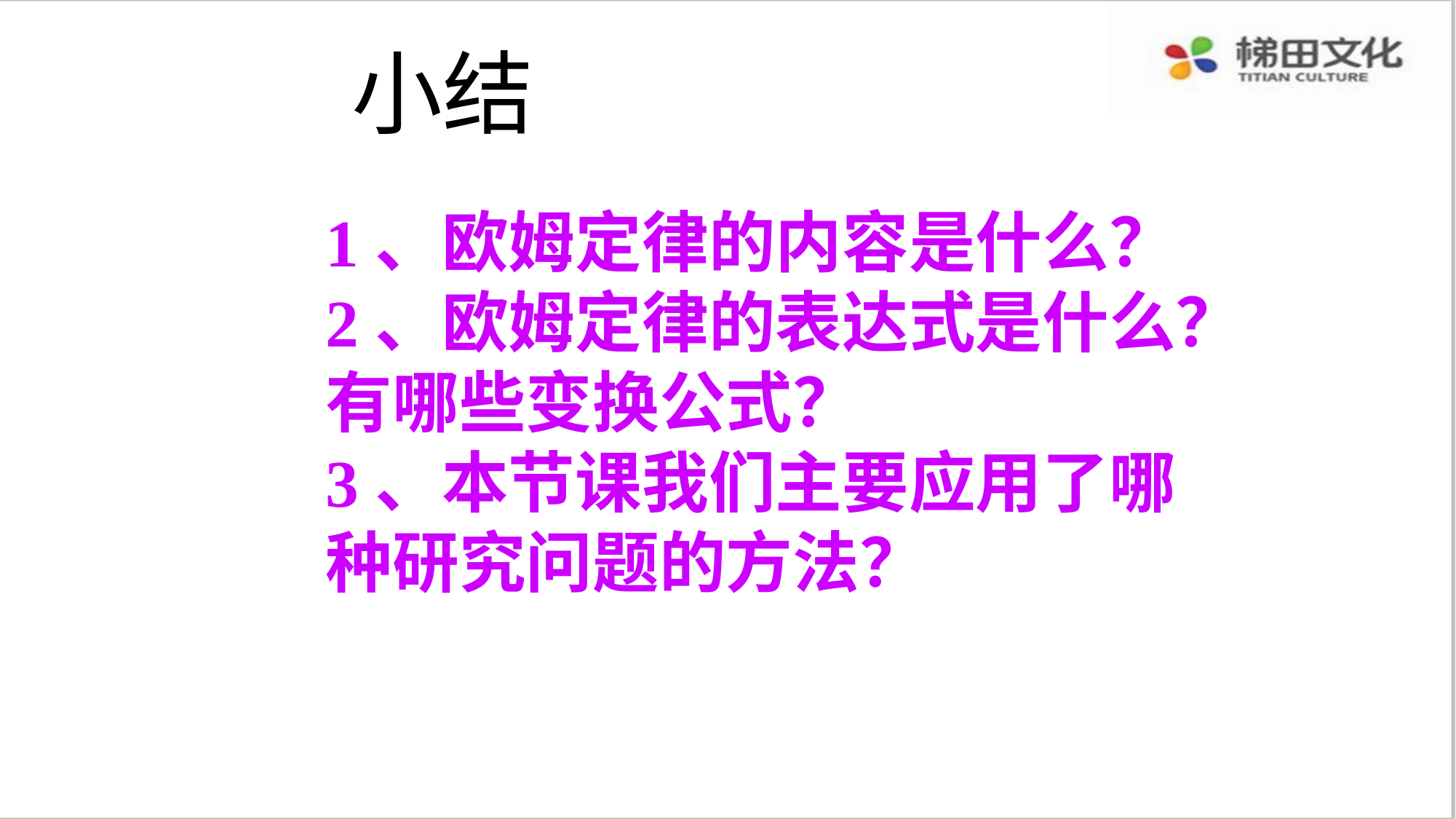

小结
1、欧姆定律的内容是什么？
2、欧姆定律的表达式是什么？有哪些变换公式？
3、本节课我们主要应用了哪种研究问题的方法？